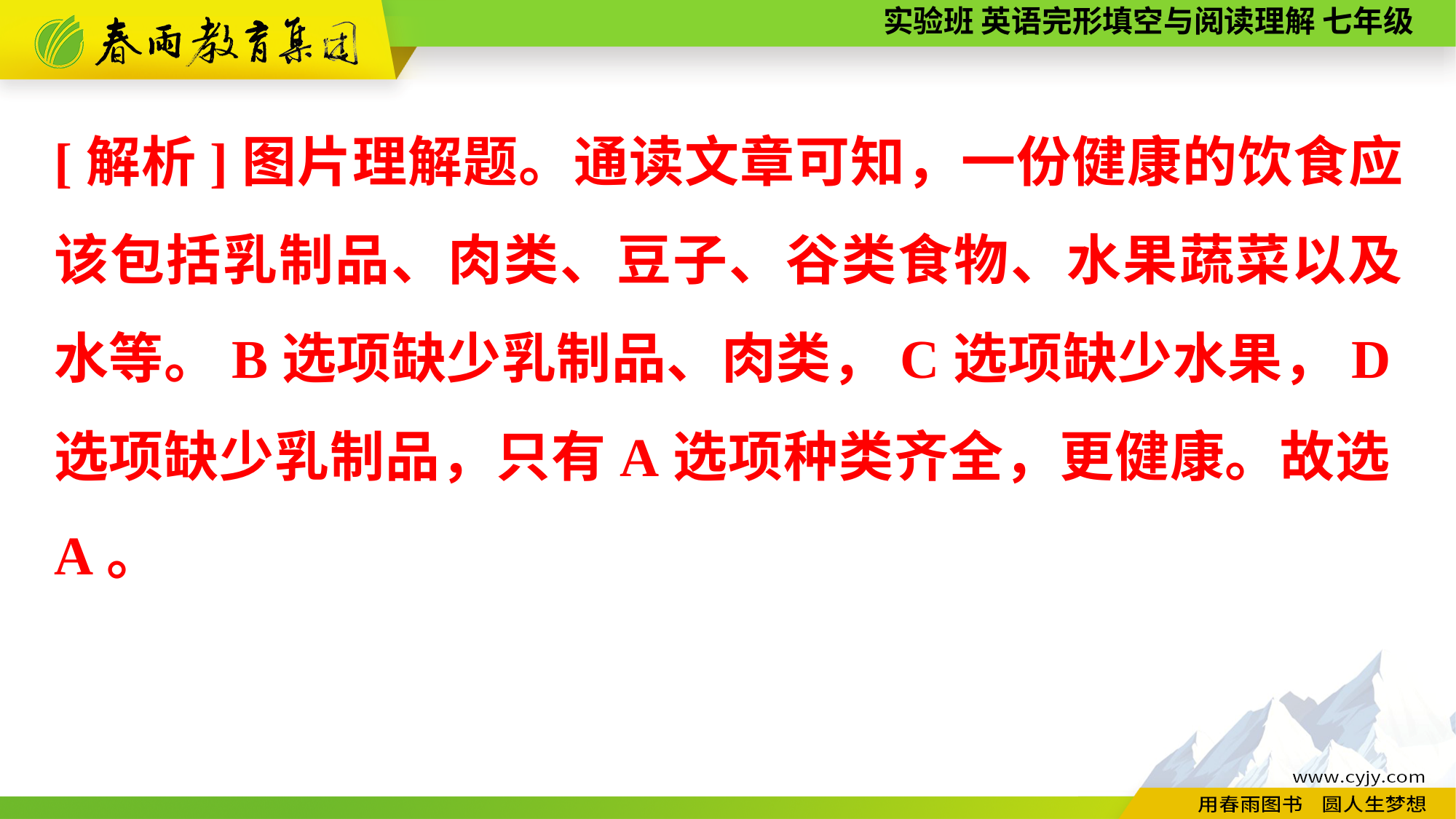

[解析]图片理解题。通读文章可知，一份健康的饮食应该包括乳制品、肉类、豆子、谷类食物、水果蔬菜以及水等。B选项缺少乳制品、肉类，C选项缺少水果，D选项缺少乳制品，只有A选项种类齐全，更健康。故选A。